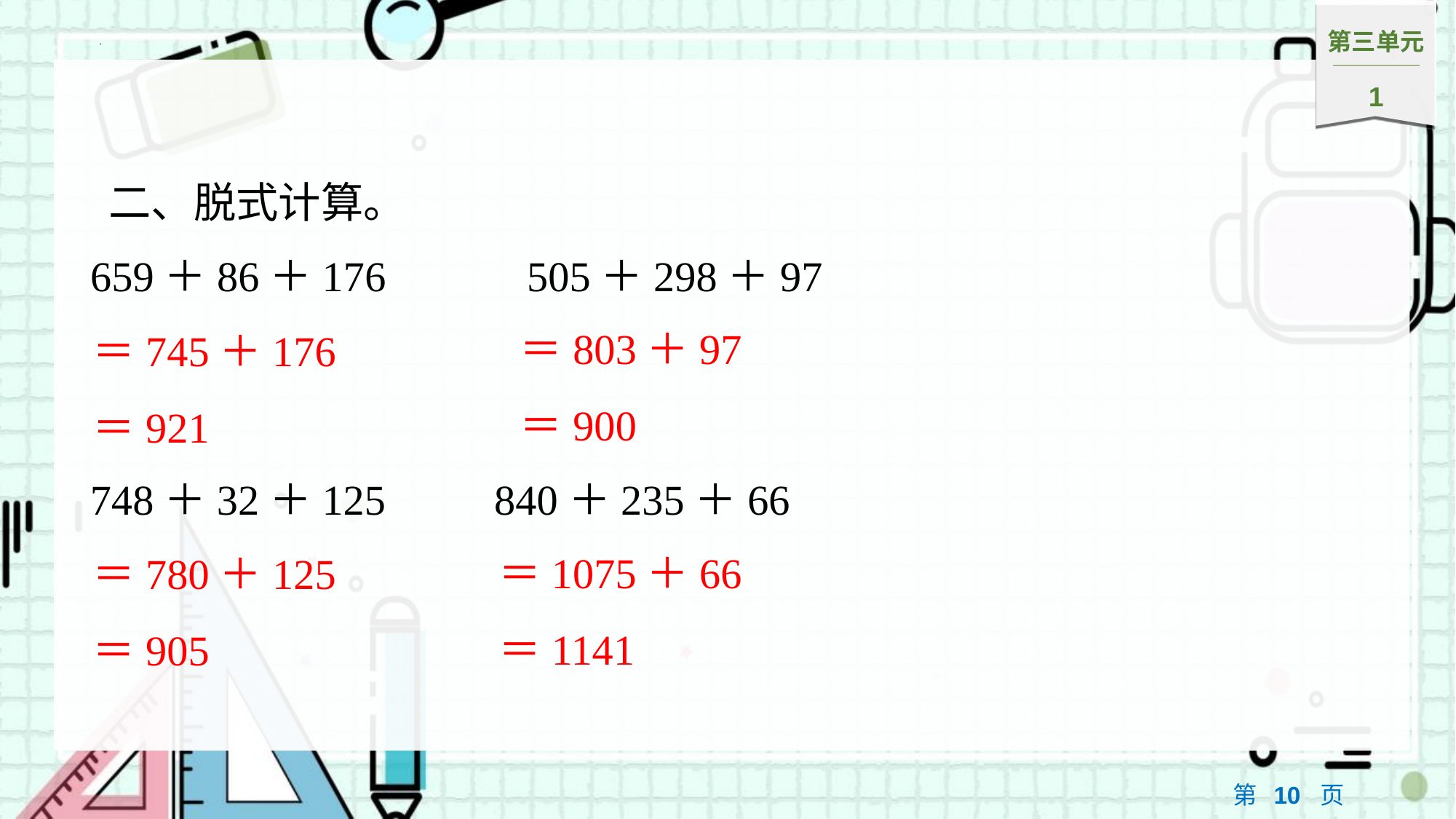

二、脱式计算。
659＋86＋176		505＋298＋97
＝803＋97
＝900
＝745＋176
＝921
748＋32＋125		840＋235＋66
＝1075＋66
＝1141
＝780＋125
＝905